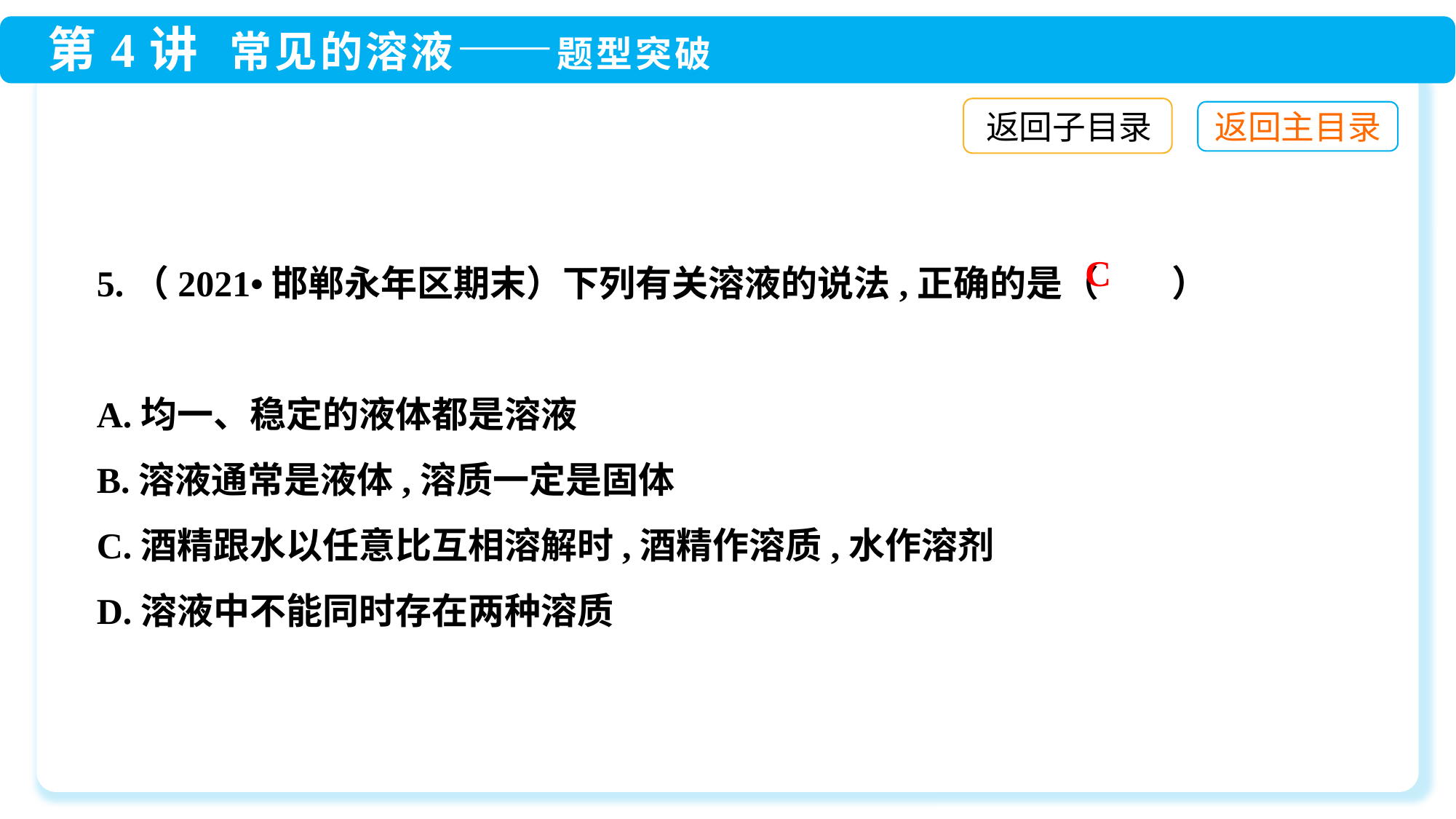

返回子目录
5.（2021•邯郸永年区期末）下列有关溶液的说法,正确的是（　　）

A.均一、稳定的液体都是溶液
B.溶液通常是液体,溶质一定是固体
C.酒精跟水以任意比互相溶解时,酒精作溶质,水作溶剂
D.溶液中不能同时存在两种溶质
C